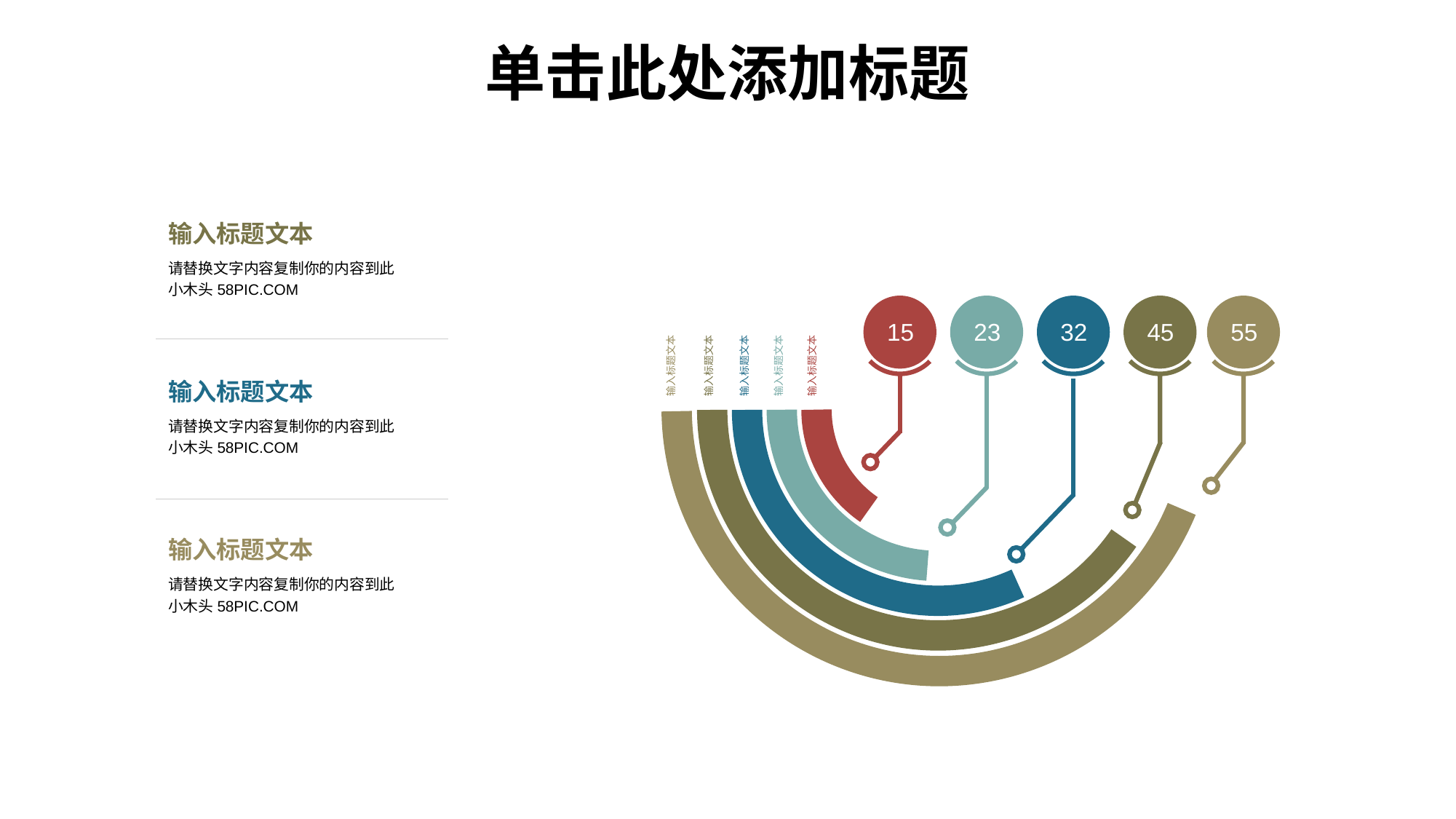

单击此处添加标题

15

23

32

45

55

输入标题文本
输入标题文本
输入标题文本
输入标题文本
输入标题文本
输入标题文本
请替换文字内容复制你的内容到此
小木头58PIC.COM
输入标题文本
请替换文字内容复制你的内容到此
小木头58PIC.COM
输入标题文本
请替换文字内容复制你的内容到此
小木头58PIC.COM